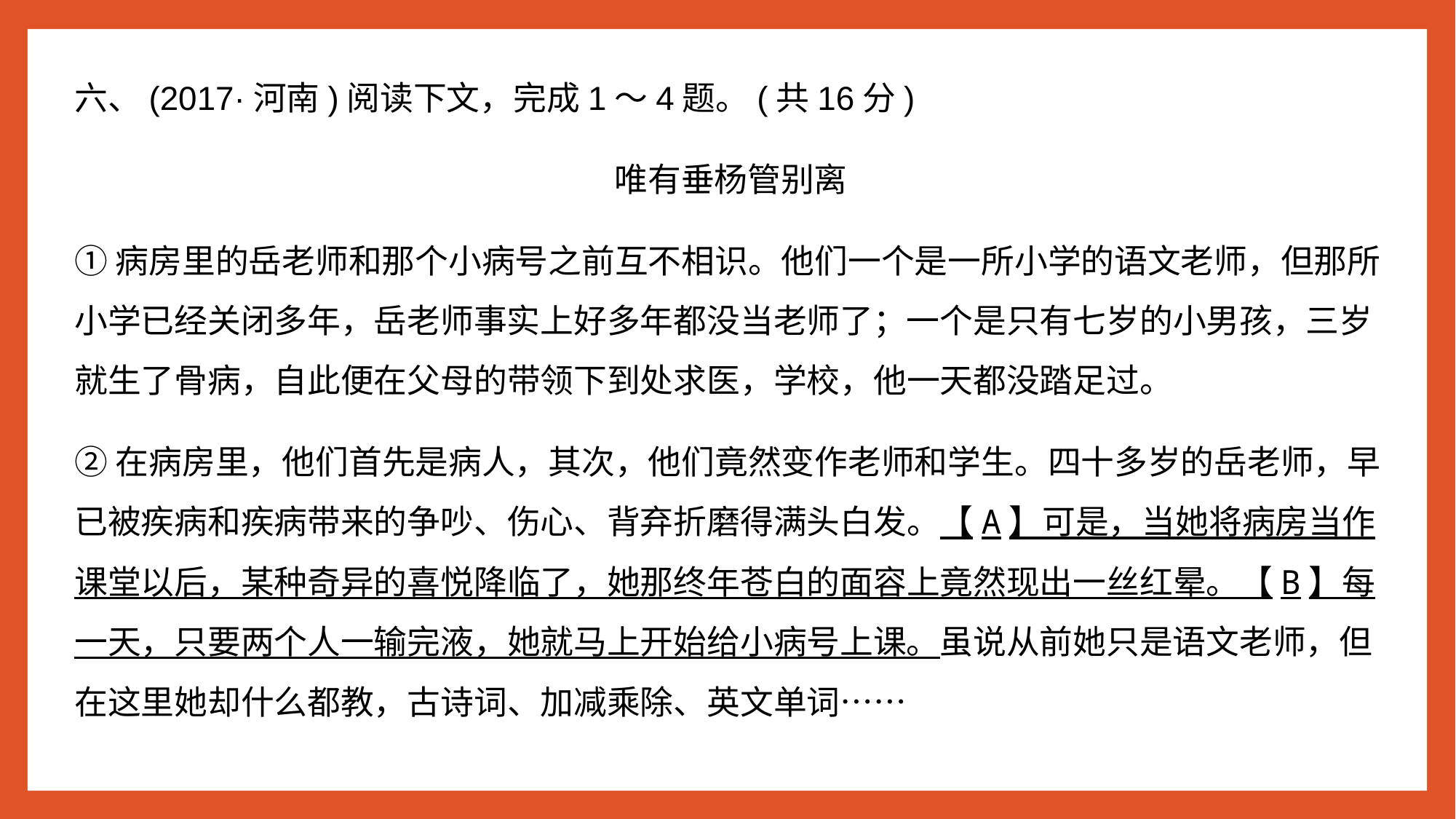

六、(2017·河南)阅读下文，完成1～4题。(共16分)
唯有垂杨管别离
①病房里的岳老师和那个小病号之前互不相识。他们一个是一所小学的语文老师，但那所小学已经关闭多年，岳老师事实上好多年都没当老师了；一个是只有七岁的小男孩，三岁就生了骨病，自此便在父母的带领下到处求医，学校，他一天都没踏足过。
②在病房里，他们首先是病人，其次，他们竟然变作老师和学生。四十多岁的岳老师，早已被疾病和疾病带来的争吵、伤心、背弃折磨得满头白发。【A】可是，当她将病房当作课堂以后，某种奇异的喜悦降临了，她那终年苍白的面容上竟然现出一丝红晕。【B】每一天，只要两个人一输完液，她就马上开始给小病号上课。虽说从前她只是语文老师，但在这里她却什么都教，古诗词、加减乘除、英文单词……